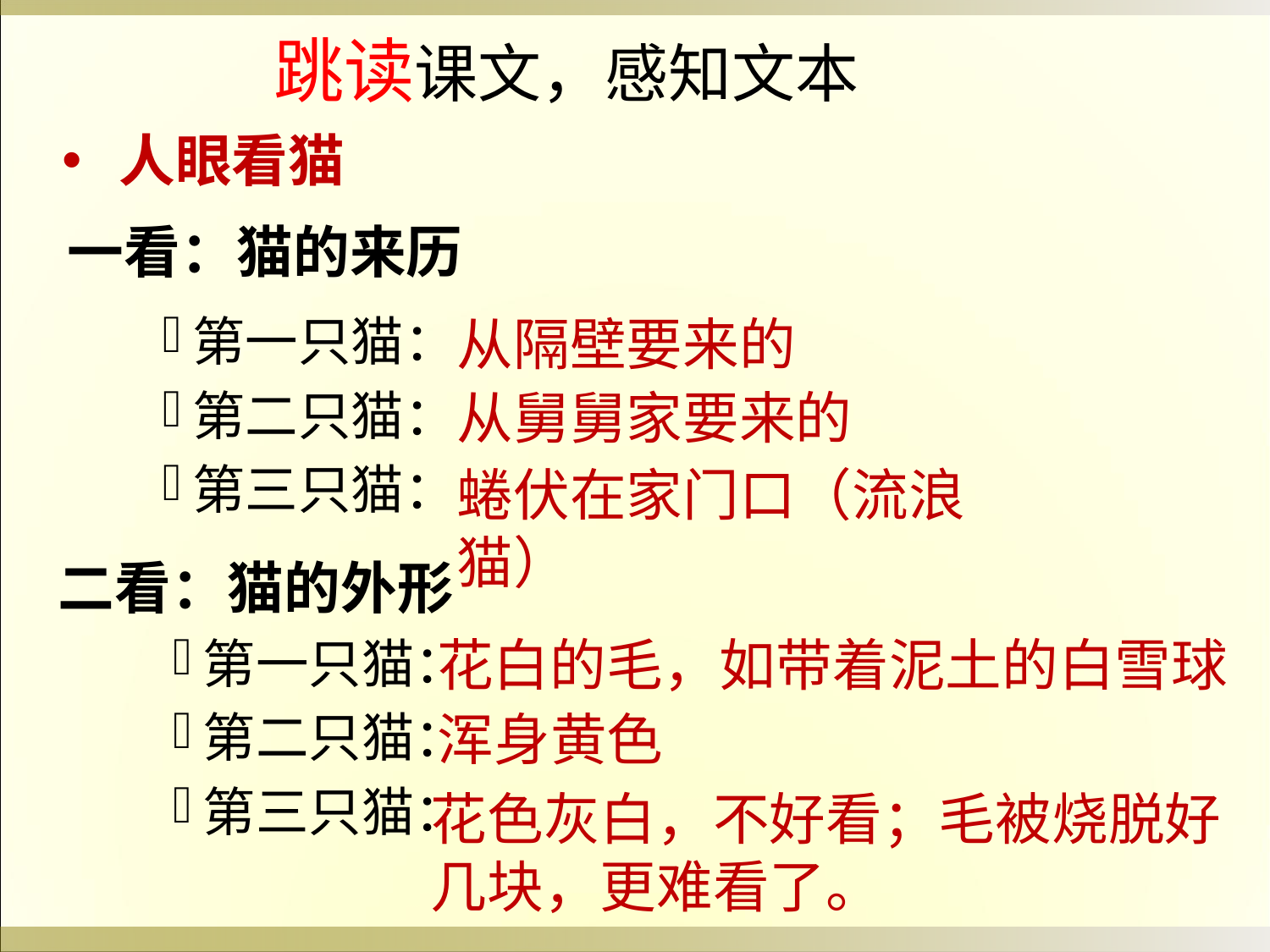

跳读课文，感知文本
 人眼看猫
一看：猫的来历
第一只猫：
第二只猫：
第三只猫：
从隔壁要来的
从舅舅家要来的
蜷伏在家门口（流浪猫）
二看：猫的外形
花白的毛，如带着泥土的白雪球
第一只猫：
第二只猫：
第三只猫：
浑身黄色
花色灰白，不好看；毛被烧脱好几块，更难看了。